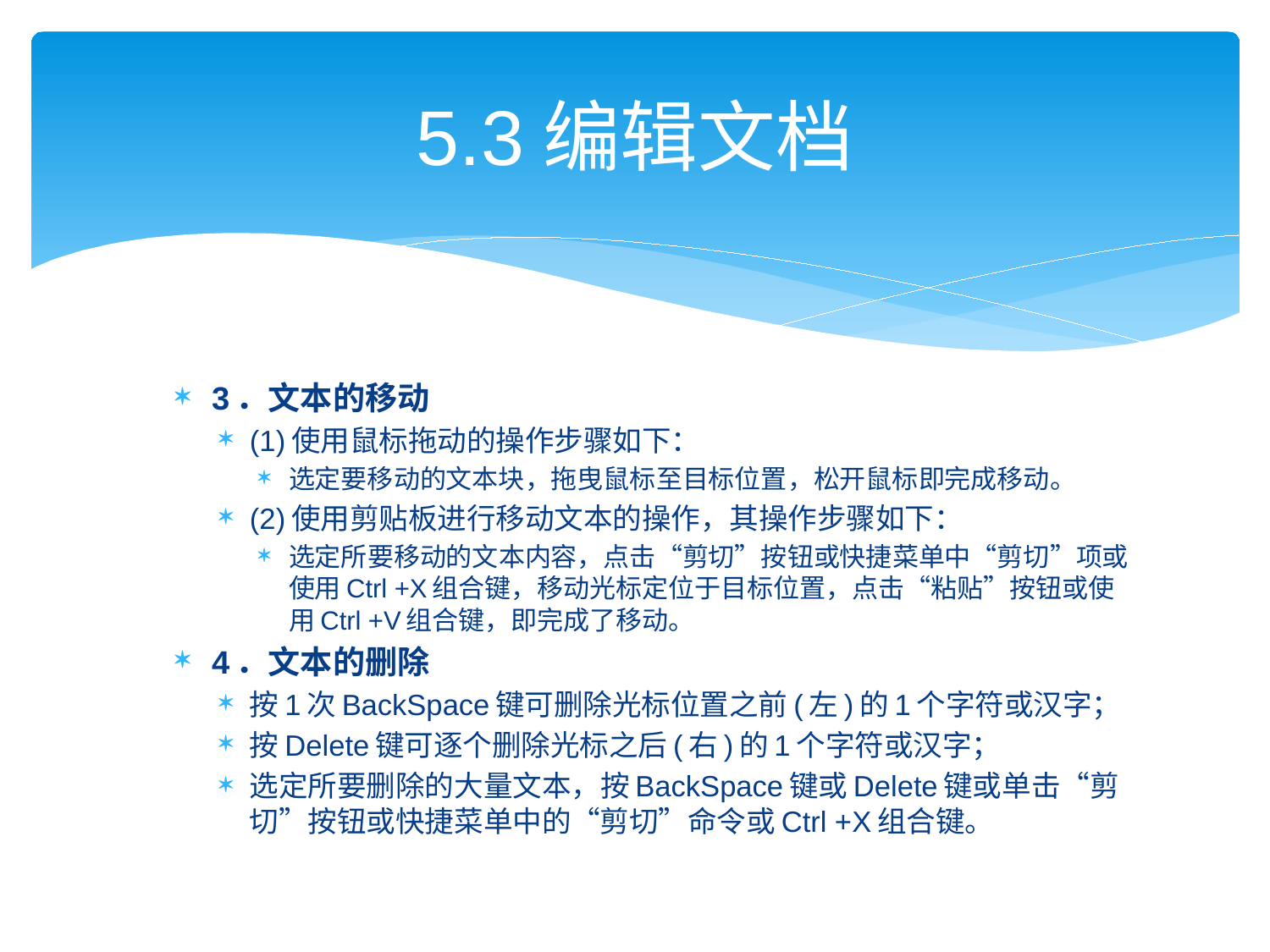

# 5.3编辑文档
3．文本的移动
(1)使用鼠标拖动的操作步骤如下：
选定要移动的文本块，拖曳鼠标至目标位置，松开鼠标即完成移动。
(2)使用剪贴板进行移动文本的操作，其操作步骤如下：
选定所要移动的文本内容，点击“剪切”按钮或快捷菜单中“剪切”项或使用Ctrl +X组合键，移动光标定位于目标位置，点击“粘贴”按钮或使用Ctrl +V组合键，即完成了移动。
4．文本的删除
按1次BackSpace键可删除光标位置之前(左)的1个字符或汉字；
按Delete键可逐个删除光标之后(右)的1个字符或汉字；
选定所要删除的大量文本，按BackSpace键或Delete键或单击“剪切”按钮或快捷菜单中的“剪切”命令或Ctrl +X组合键。